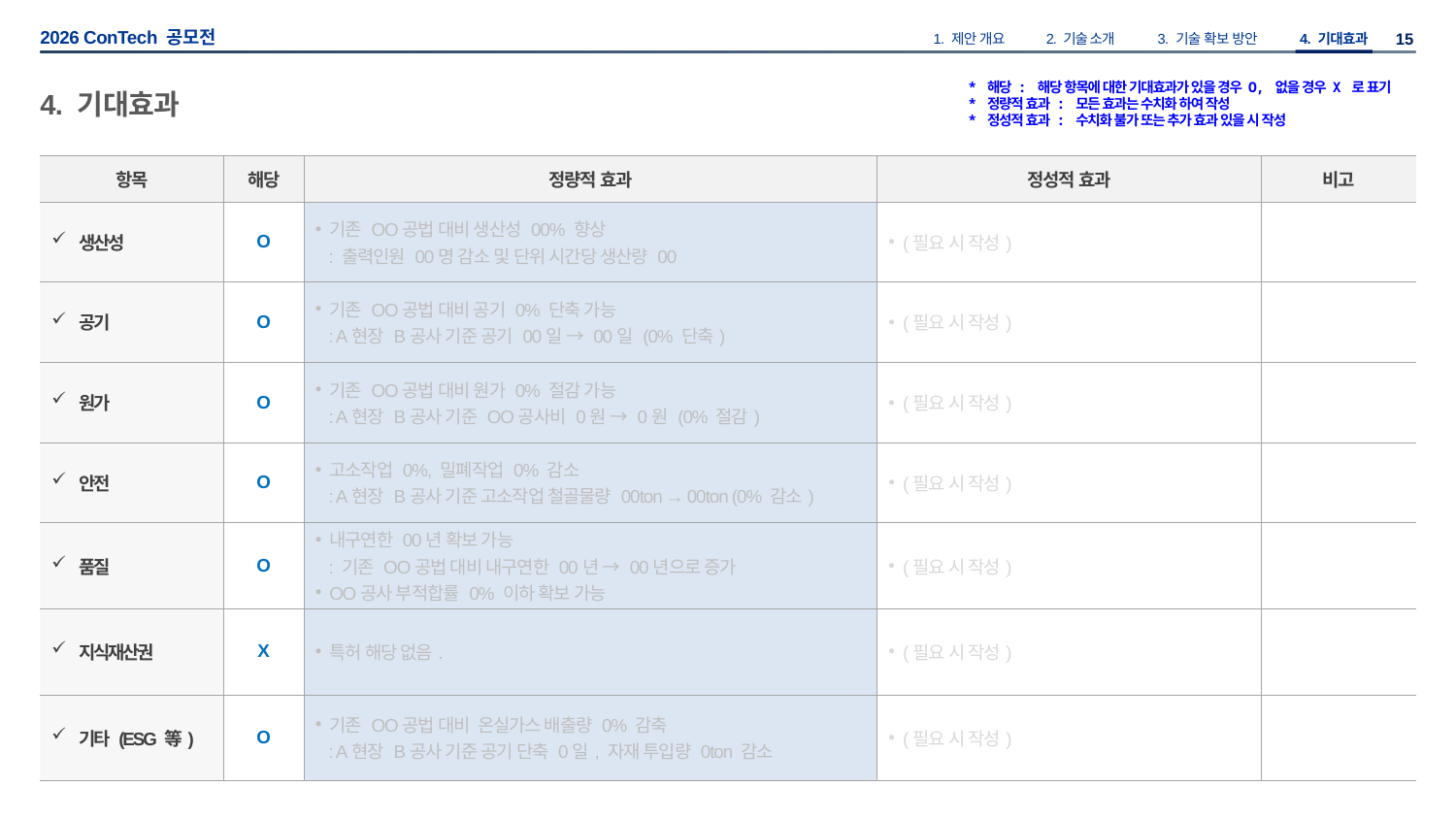

* 해당 : 해당 항목에 대한 기대효과가 있을 경우 O, 없을 경우 X 로 표기
* 정량적 효과 : 모든 효과는 수치화 하여 작성
* 정성적 효과 : 수치화 불가 또는 추가 효과 있을 시 작성
4. 기대효과
| 항목 | 해당 | 정량적 효과 | 정성적 효과 | 비고 |
| --- | --- | --- | --- | --- |
| 생산성 | O | 기존 OO공법 대비 생산성 00% 향상 : 출력인원 00명 감소 및 단위 시간당 생산량 00 | (필요 시 작성) |  |
| 공기 | O | 기존 OO공법 대비 공기 0% 단축 가능 : A현장 B공사 기준 공기 00일 → 00일 (0% 단축) | (필요 시 작성) |  |
| 원가 | O | 기존 OO공법 대비 원가 0% 절감 가능 : A현장 B공사 기준 OO공사비 0원 → 0원 (0% 절감) | (필요 시 작성) |  |
| 안전 | O | 고소작업 0%, 밀폐작업 0% 감소 : A현장 B공사 기준 고소작업 철골물량 00ton → 00ton (0% 감소) | (필요 시 작성) |  |
| 품질 | O | 내구연한 00년 확보 가능 : 기존 OO공법 대비 내구연한 00년 → 00년으로 증가 OO공사 부적합률 0% 이하 확보 가능 | (필요 시 작성) |  |
| 지식재산권 | X | 특허 해당 없음. | (필요 시 작성) |  |
| 기타 (ESG 等) | O | 기존 OO공법 대비 온실가스 배출량 0% 감축 : A현장 B공사 기준 공기 단축 0일, 자재 투입량 0ton 감소 | (필요 시 작성) |  |